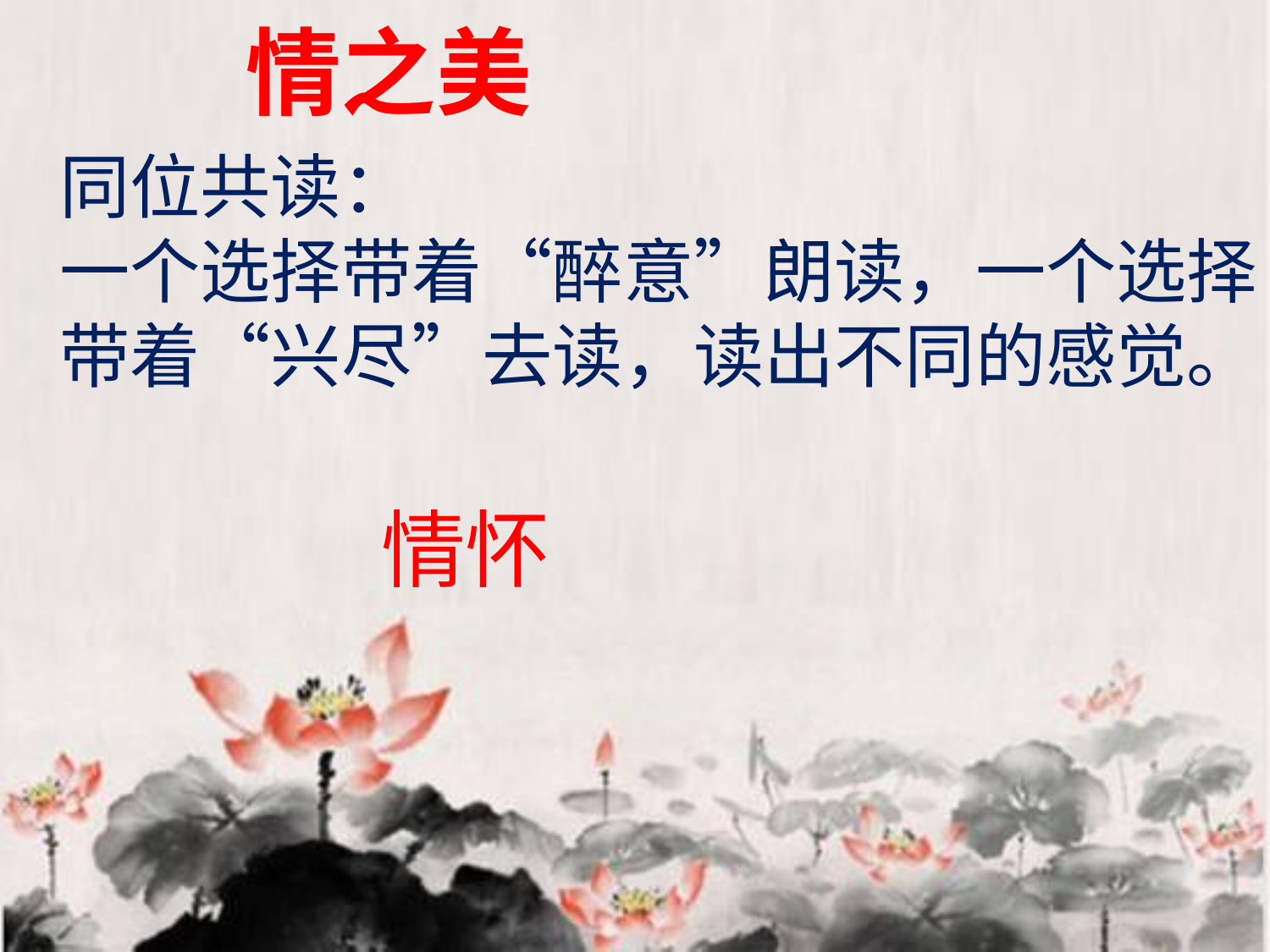

情之美
同位共读：
一个选择带着“醉意”朗读，一个选择带着“兴尽”去读，读出不同的感觉。
       情怀